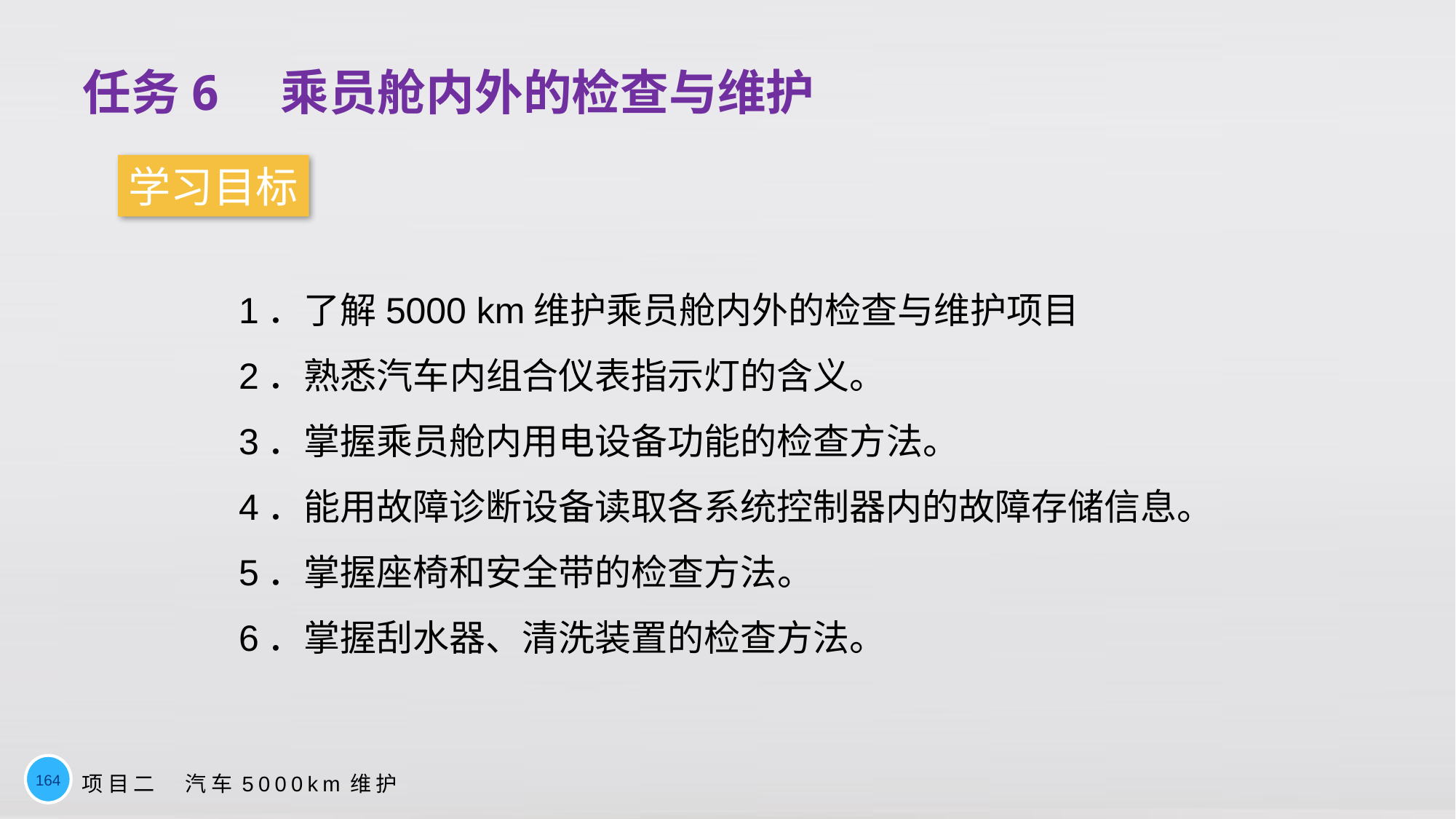

任务6　乘员舱内外的检查与维护
学习目标
1．了解5000 km维护乘员舱内外的检查与维护项目
2．熟悉汽车内组合仪表指示灯的含义。
3．掌握乘员舱内用电设备功能的检查方法。
4．能用故障诊断设备读取各系统控制器内的故障存储信息。
5．掌握座椅和安全带的检查方法。
6．掌握刮水器、清洗装置的检查方法。
164